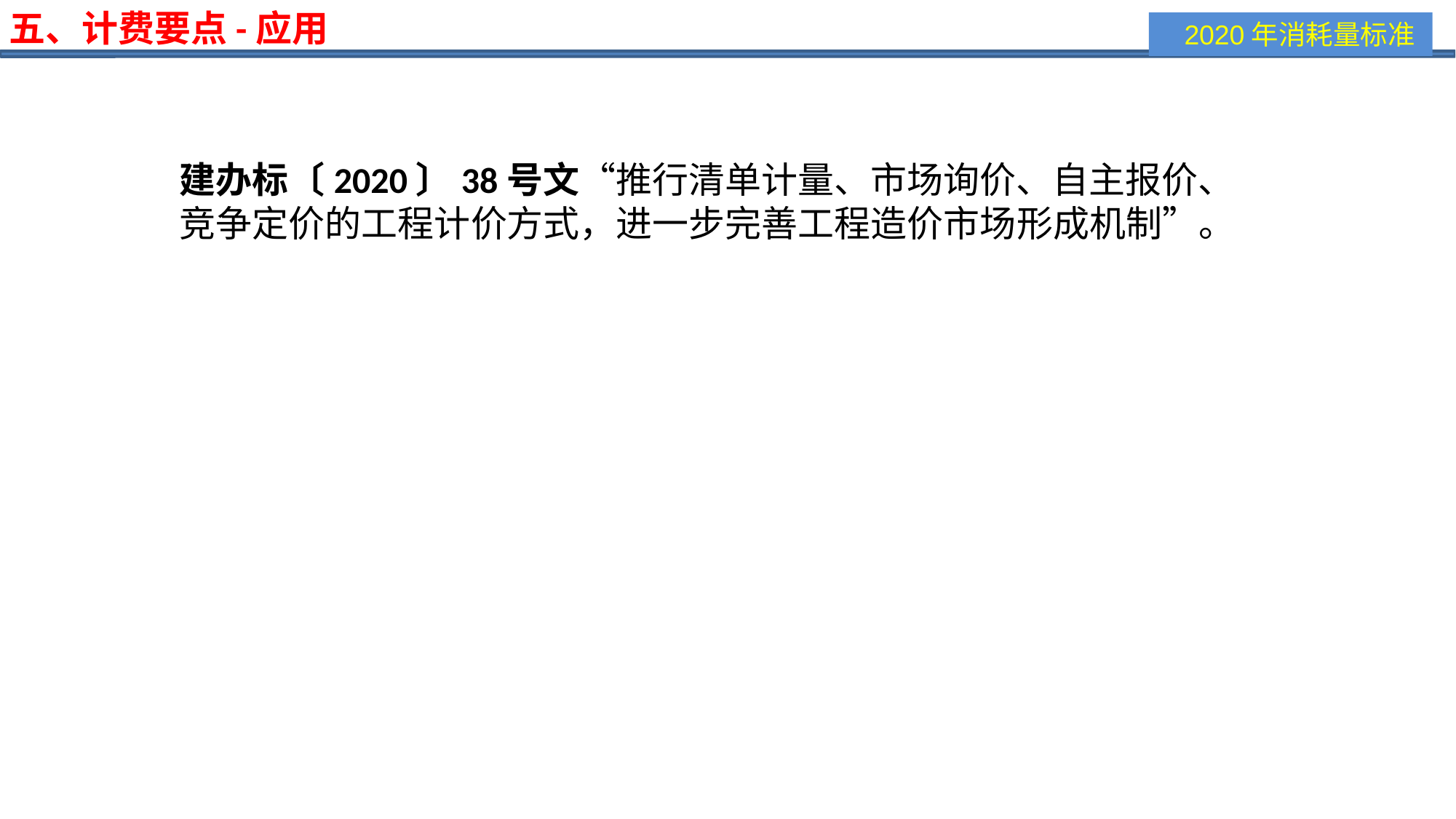

五、计费要点-应用
建办标〔2020〕38号文“推行清单计量、市场询价、自主报价、竞争定价的工程计价方式，进一步完善工程造价市场形成机制”。